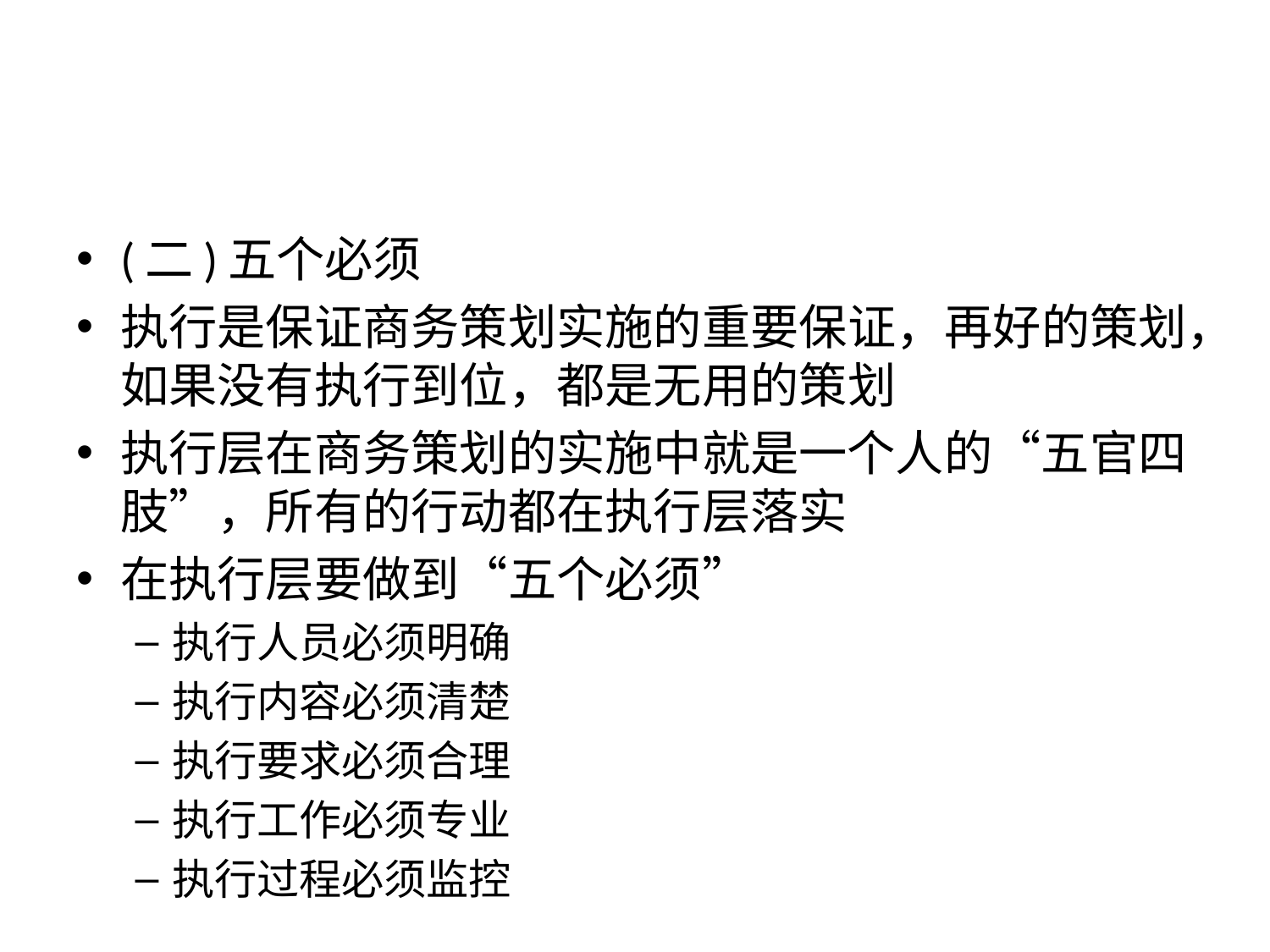

#
(二)五个必须
执行是保证商务策划实施的重要保证，再好的策划，如果没有执行到位，都是无用的策划
执行层在商务策划的实施中就是一个人的“五官四肢”，所有的行动都在执行层落实
在执行层要做到“五个必须”
执行人员必须明确
执行内容必须清楚
执行要求必须合理
执行工作必须专业
执行过程必须监控